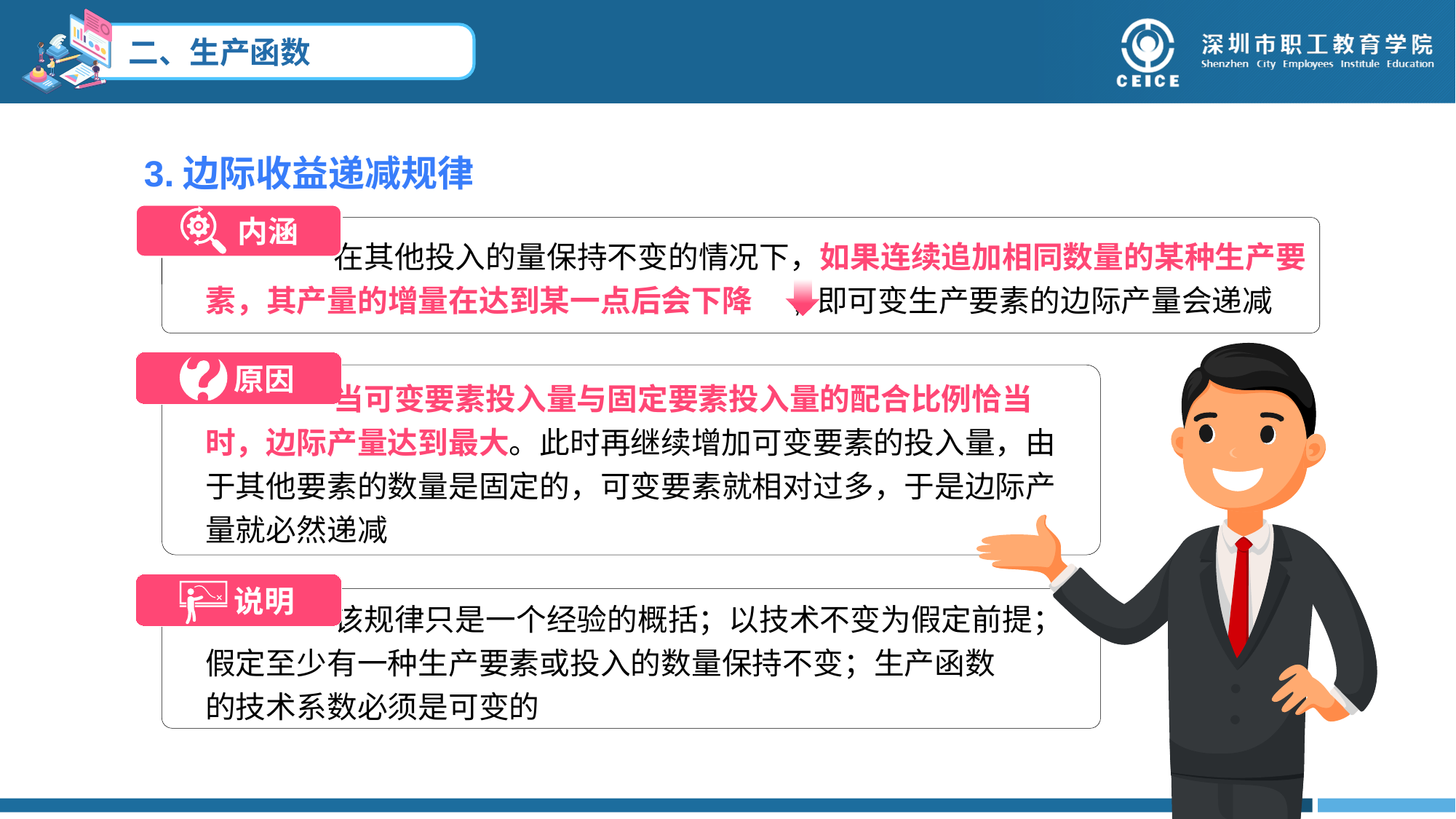

# 二、生产函数
3.边际收益递减规律
 内涵

                  在其他投入的量保持不变的情况下，如果连续追加相同数量的某种生产要素，其产量的增量在达到某一点后会下降     , 即可变生产要素的边际产量会递减

原因

                  当可变要素投入量与固定要素投入量的配合比例恰当时，边际产量达到最大。此时再继续增加可变要素的投入量，由于其他要素的数量是固定的，可变要素就相对过多，于是边际产量就必然递减
说明

                  该规律只是一个经验的概括；以技术不变为假定前提；假定至少有一种生产要素或投入的数量保持不变；生产函数
的技术系数必须是可变的